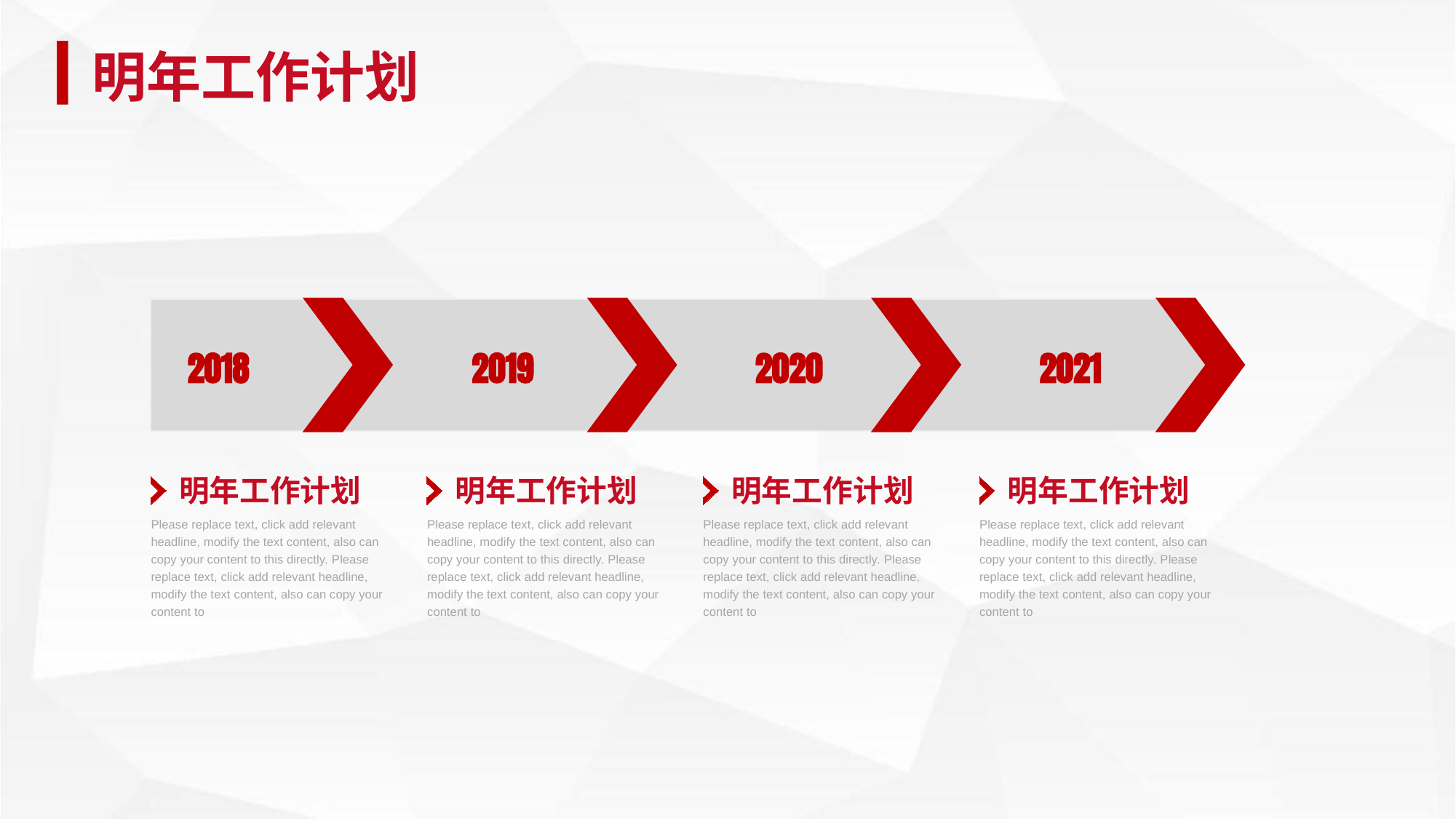

明年工作计划

2018
2019
2020
2021
明年工作计划

Please replace text, click add relevant headline, modify the text content, also can copy your content to this directly. Please replace text, click add relevant headline, modify the text content, also can copy your content to
明年工作计划

Please replace text, click add relevant headline, modify the text content, also can copy your content to this directly. Please replace text, click add relevant headline, modify the text content, also can copy your content to
明年工作计划

Please replace text, click add relevant headline, modify the text content, also can copy your content to this directly. Please replace text, click add relevant headline, modify the text content, also can copy your content to
明年工作计划

Please replace text, click add relevant headline, modify the text content, also can copy your content to this directly. Please replace text, click add relevant headline, modify the text content, also can copy your content to